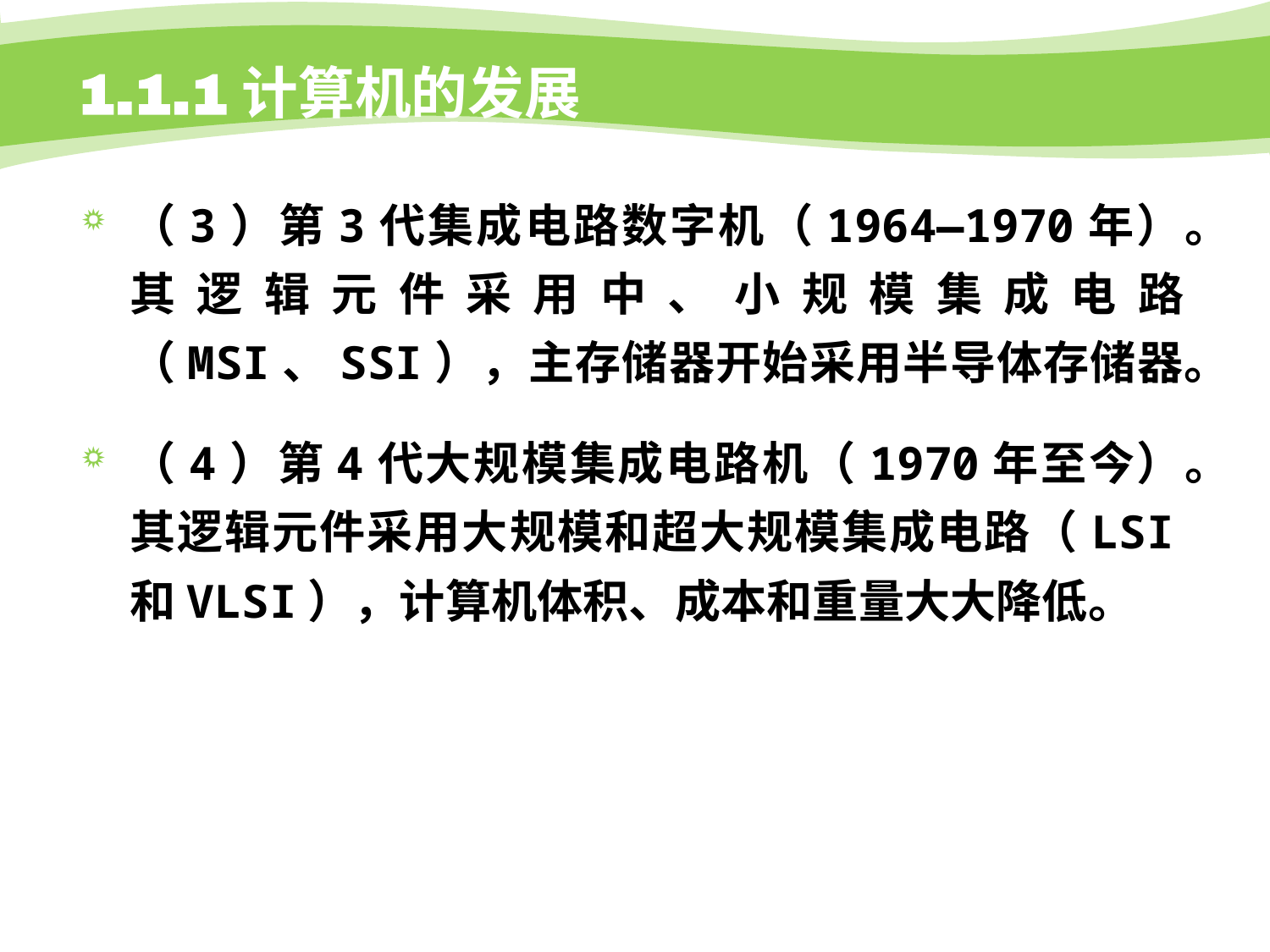

# 1.1.1计算机的发展
（3）第3代集成电路数字机（1964—1970年）。其逻辑元件采用中、小规模集成电路（MSI、SSI），主存储器开始采用半导体存储器。
（4）第4代大规模集成电路机（1970年至今）。其逻辑元件采用大规模和超大规模集成电路（LSI和VLSI），计算机体积、成本和重量大大降低。